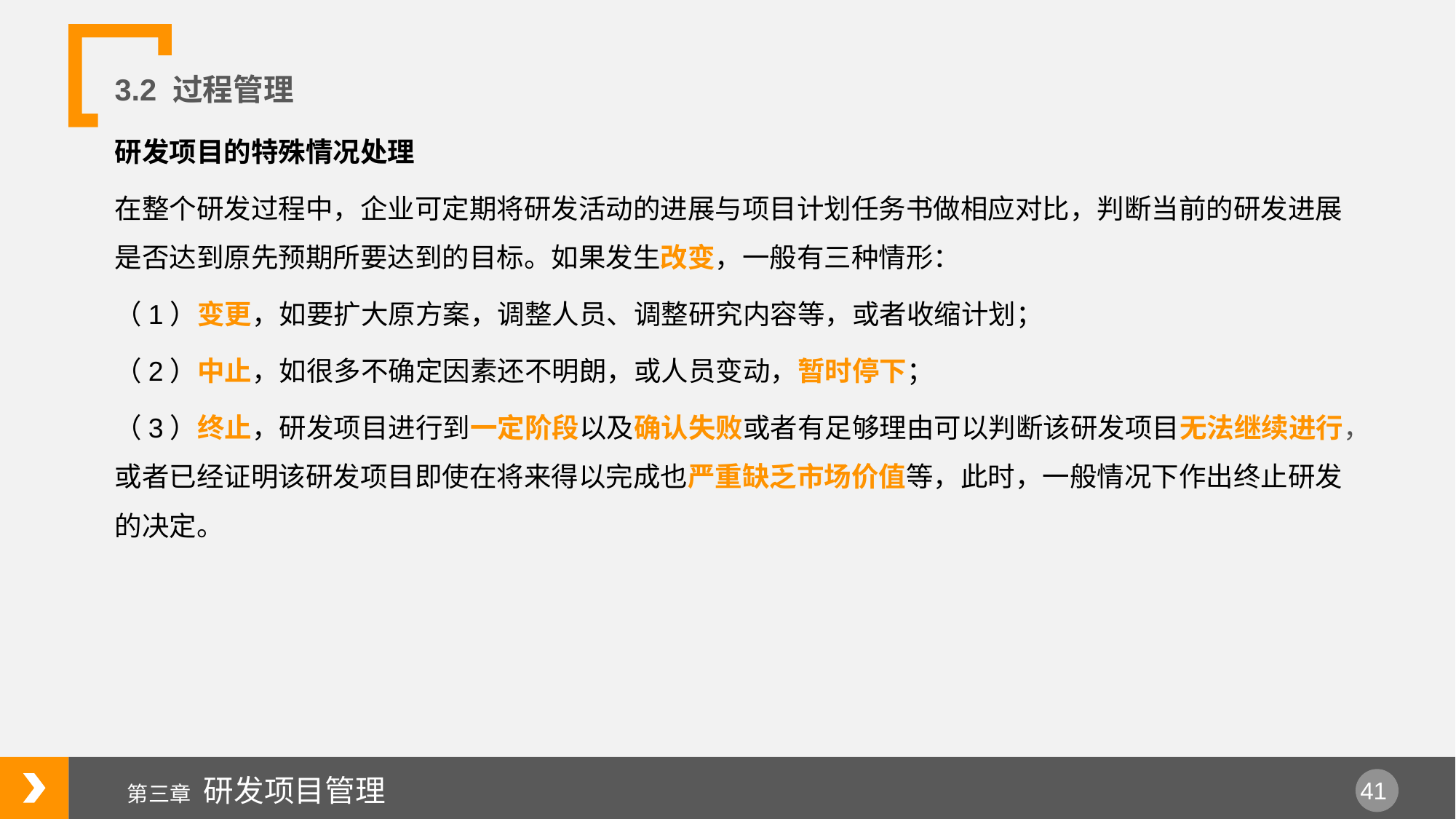

3.2 过程管理
研发项目的特殊情况处理
在整个研发过程中，企业可定期将研发活动的进展与项目计划任务书做相应对比，判断当前的研发进展是否达到原先预期所要达到的目标。如果发生改变，一般有三种情形：
（1）变更，如要扩大原方案，调整人员、调整研究内容等，或者收缩计划；
（2）中止，如很多不确定因素还不明朗，或人员变动，暂时停下；
（3）终止，研发项目进行到一定阶段以及确认失败或者有足够理由可以判断该研发项目无法继续进行，或者已经证明该研发项目即使在将来得以完成也严重缺乏市场价值等，此时，一般情况下作出终止研发的决定。